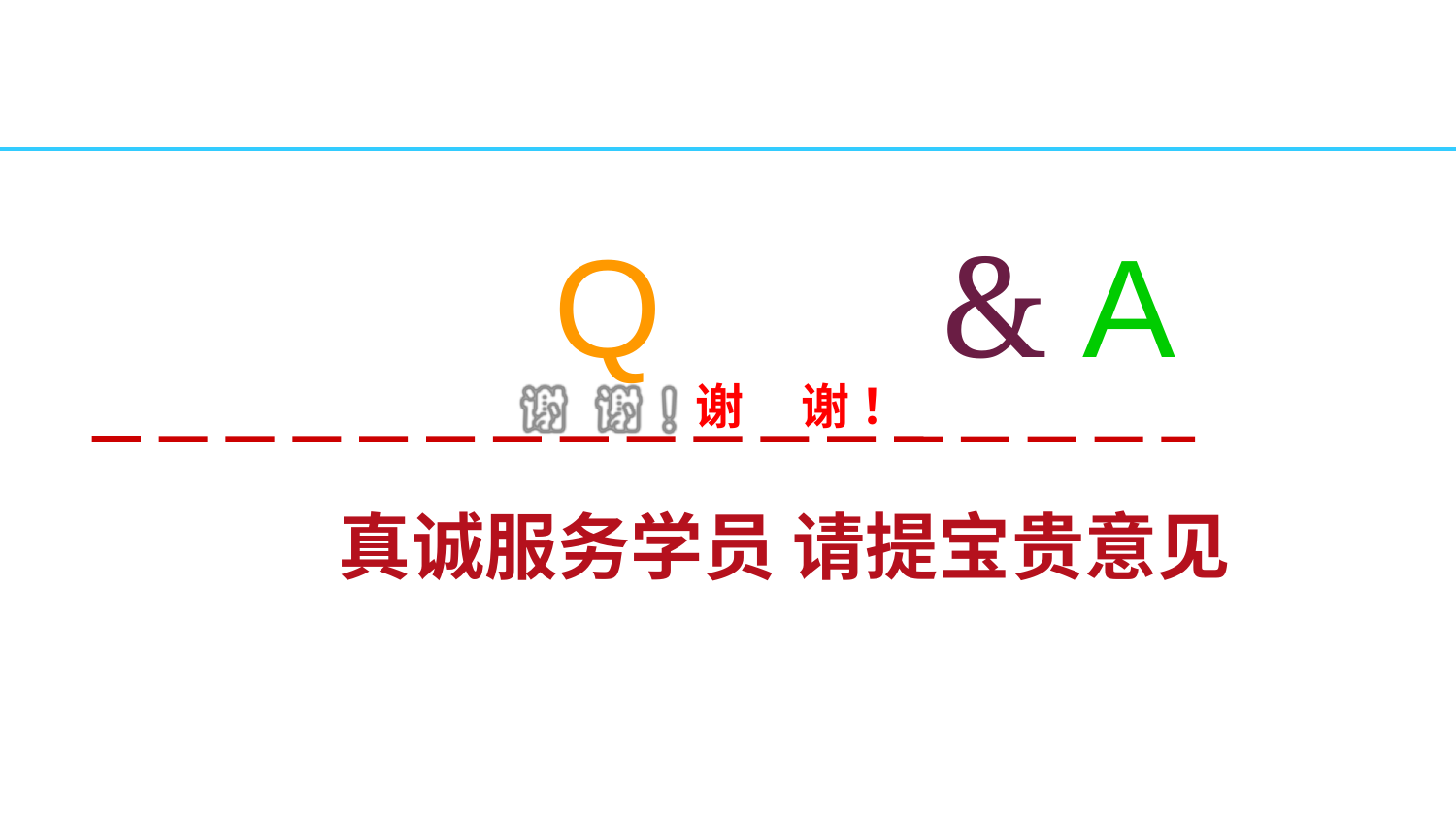

Q	& A
谢	谢 ！

真诚服务学员 请提宝贵意见